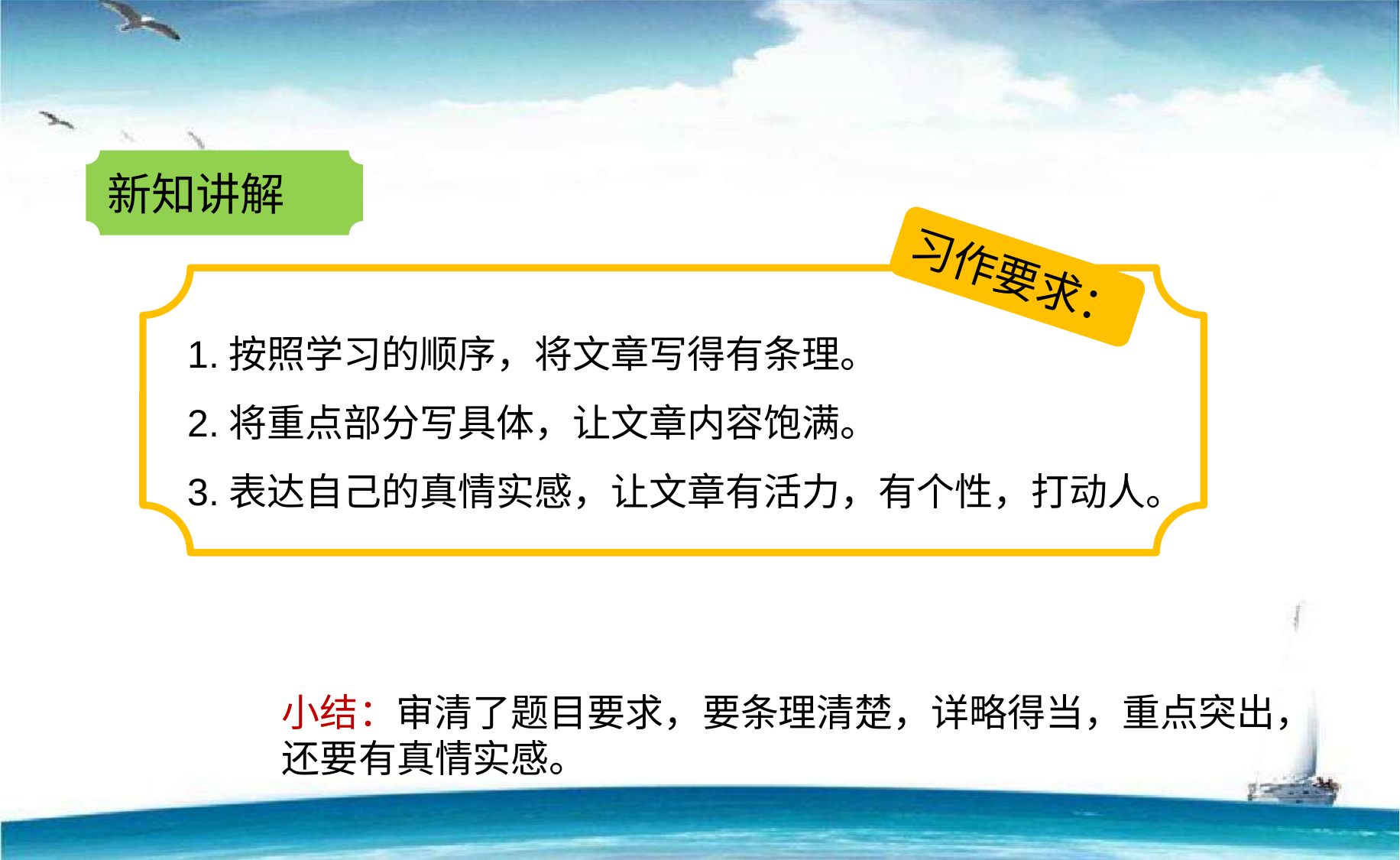

新知讲解
习作要求：
1.按照学习的顺序，将文章写得有条理。
2.将重点部分写具体，让文章内容饱满。
3.表达自己的真情实感，让文章有活力，有个性，打动人。
小结：审清了题目要求，要条理清楚，详略得当，重点突出，还要有真情实感。